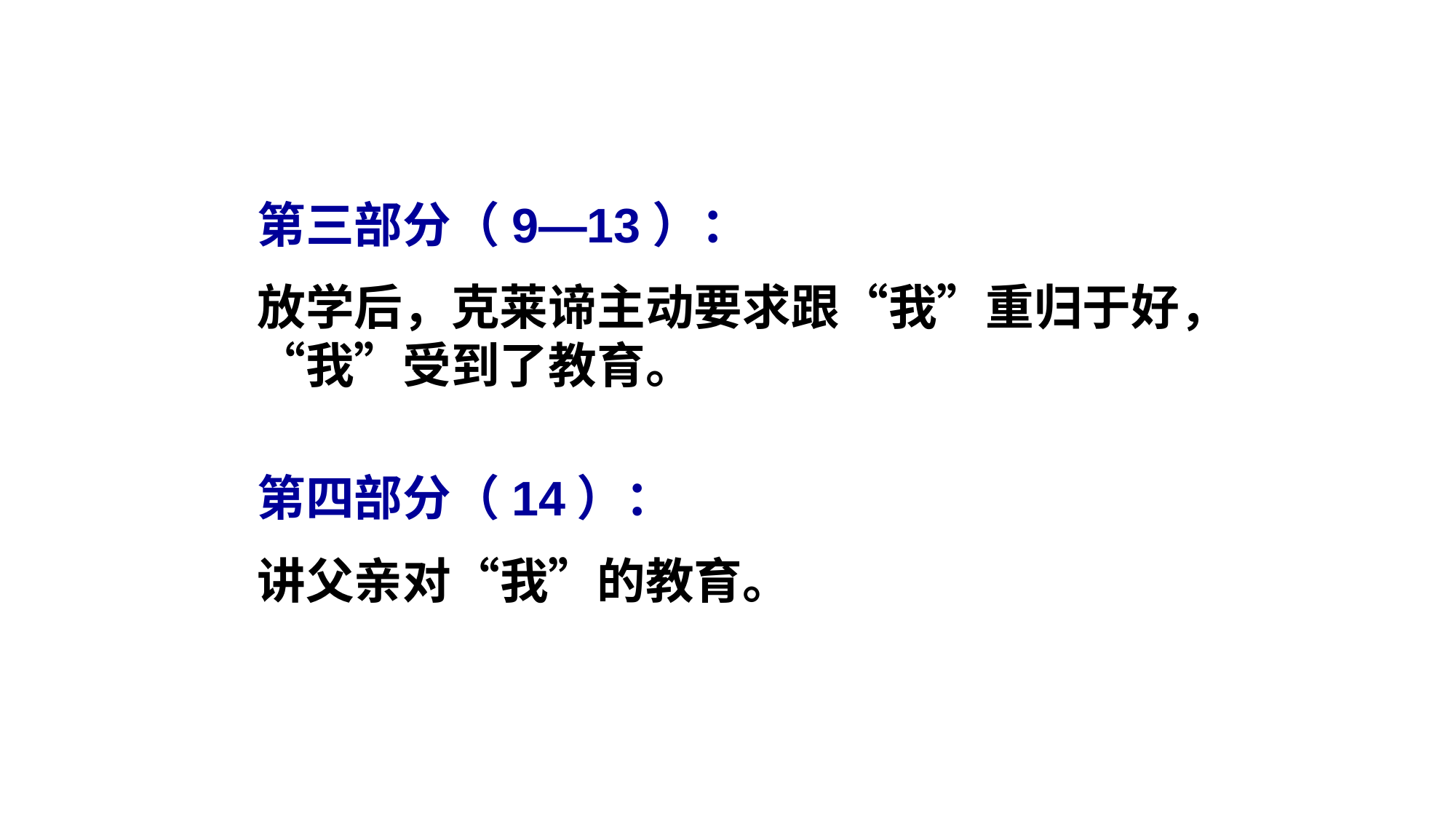

第三部分（9—13）：
放学后，克莱谛主动要求跟“我”重归于好，“我”受到了教育。
第四部分（14）：
讲父亲对“我”的教育。